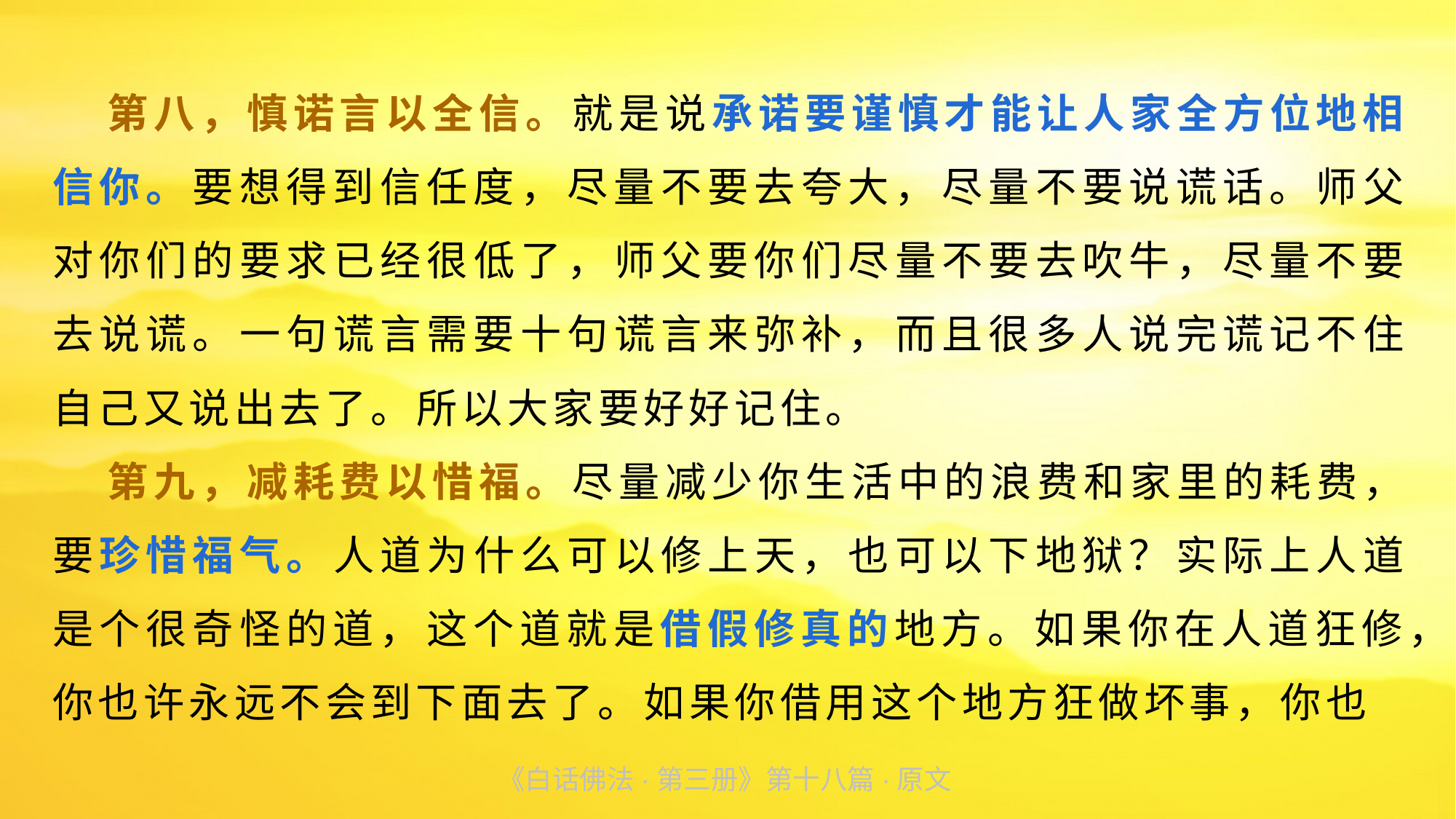

第八，慎诺言以全信。就是说承诺要谨慎才能让人家全方位地相信你。要想得到信任度，尽量不要去夸大，尽量不要说谎话。师父对你们的要求已经很低了，师父要你们尽量不要去吹牛，尽量不要去说谎。一句谎言需要十句谎言来弥补，而且很多人说完谎记不住自己又说出去了。所以大家要好好记住。
   第九，减耗费以惜福。尽量减少你生活中的浪费和家里的耗费，要珍惜福气。人道为什么可以修上天，也可以下地狱？实际上人道是个很奇怪的道，这个道就是借假修真的地方。如果你在人道狂修，你也许永远不会到下面去了。如果你借用这个地方狂做坏事，你也
《白话佛法·第三册》第十八篇·原文